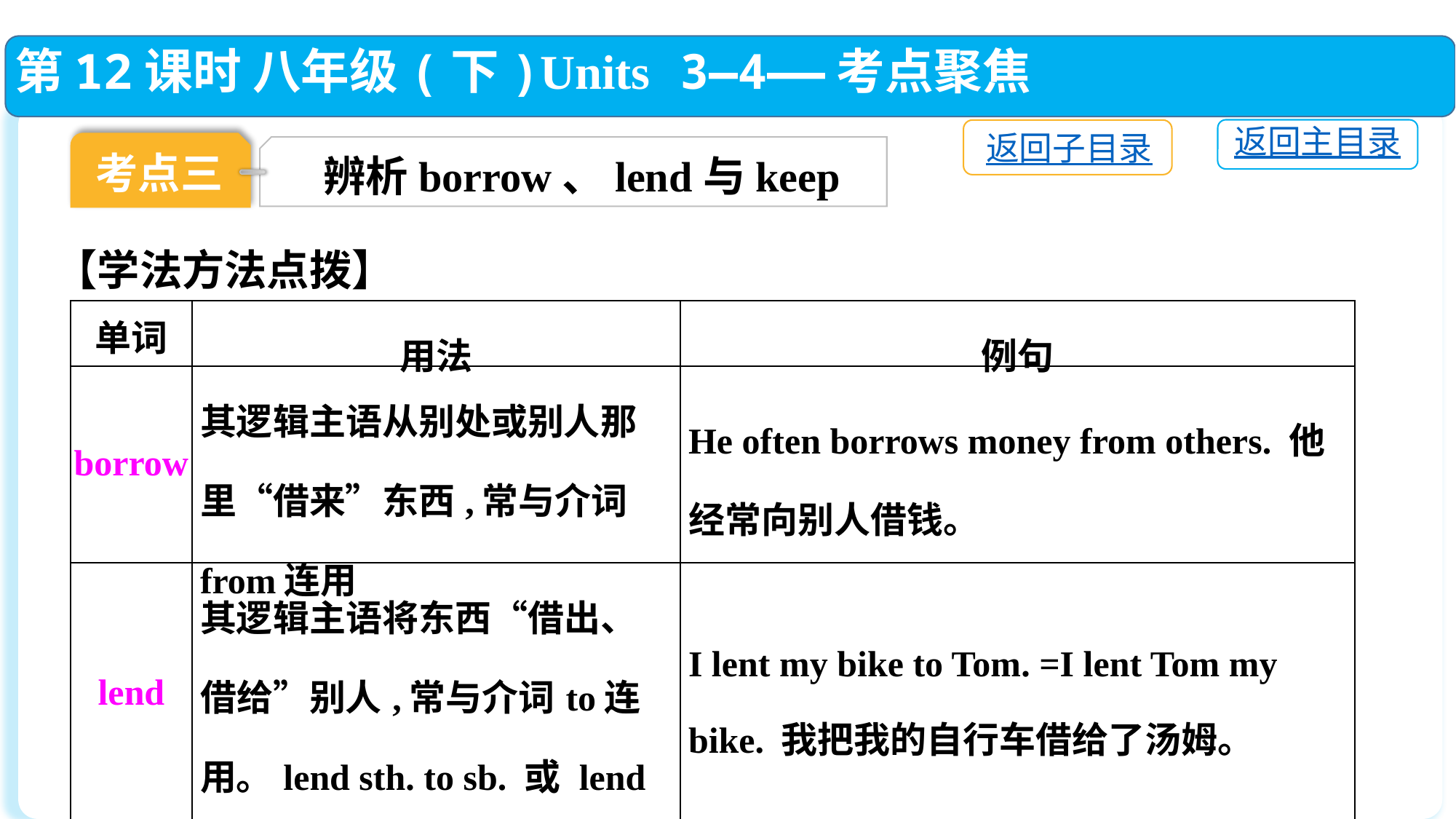

第12课时 八年级(下)Units 3—4——考点聚焦

返回主目录

返回子目录
考点三
辨析borrow、lend与keep

【学法方法点拨】
| 单词 | 用法 | 例句 |
| --- | --- | --- |
| borrow | 其逻辑主语从别处或别人那里“借来”东西,常与介词from连用 | He often borrows money from others. 他经常向别人借钱。 |
| lend | 其逻辑主语将东西“借出、借给”别人,常与介词to连用。lend sth. to sb. 或 lend sb. sth. | I lent my bike to Tom. =I lent Tom my bike. 我把我的自行车借给了汤姆。 |